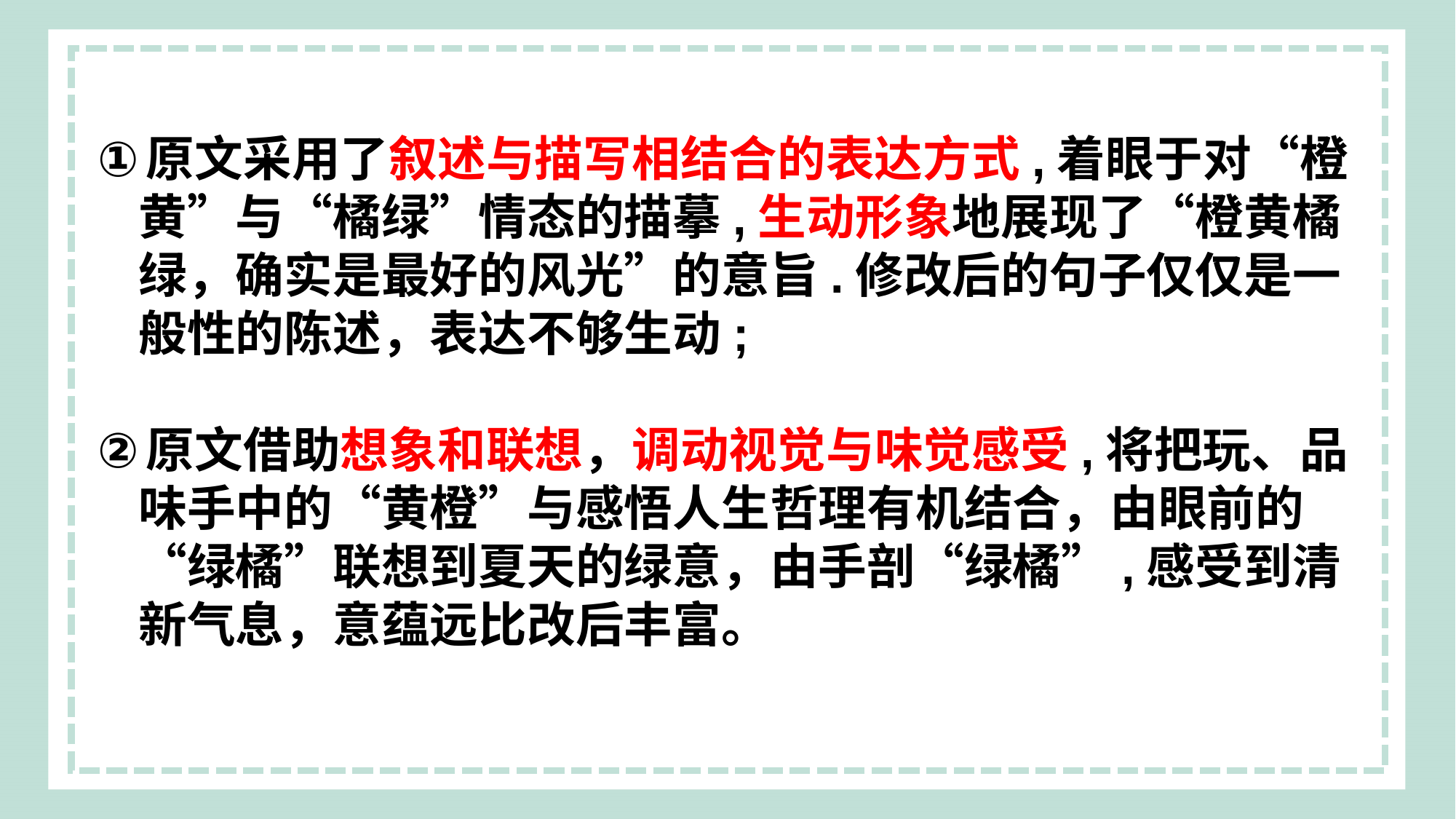

原文采用了叙述与描写相结合的表达方式,着眼于对“橙黄”与“橘绿”情态的描摹,生动形象地展现了“橙黄橘绿，确实是最好的风光”的意旨.修改后的句子仅仅是一般性的陈述，表达不够生动;

原文借助想象和联想，调动视觉与味觉感受,将把玩、品味手中的“黄橙”与感悟人生哲理有机结合，由眼前的“绿橘”联想到夏天的绿意，由手剖“绿橘”,感受到清新气息，意蕴远比改后丰富。